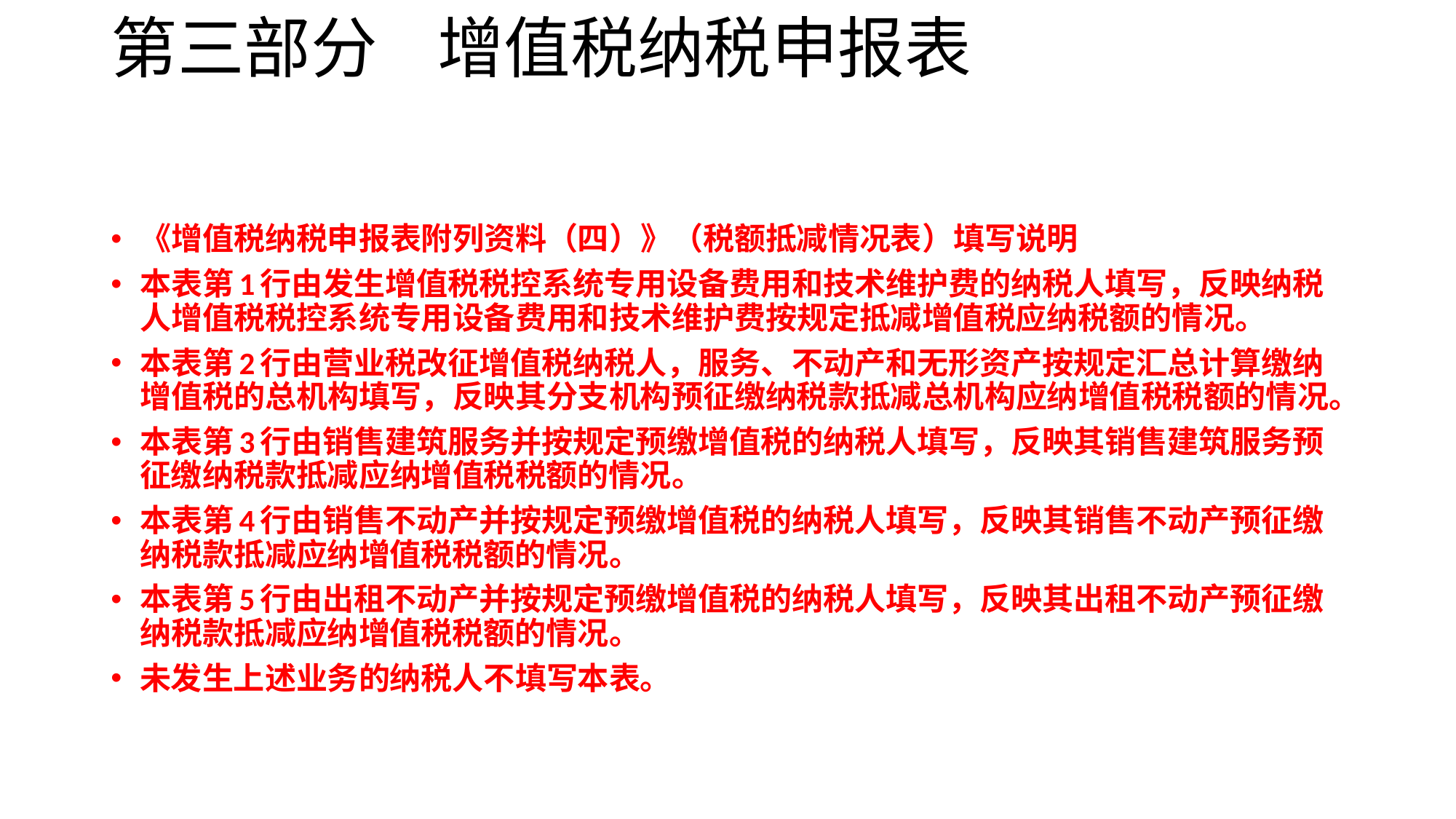

# 第三部分    增值税纳税申报表

《增值税纳税申报表附列资料（四）》（税额抵减情况表）填写说明
本表第1行由发生增值税税控系统专用设备费用和技术维护费的纳税人填写，反映纳税人增值税税控系统专用设备费用和技术维护费按规定抵减增值税应纳税额的情况。
本表第2行由营业税改征增值税纳税人，服务、不动产和无形资产按规定汇总计算缴纳增值税的总机构填写，反映其分支机构预征缴纳税款抵减总机构应纳增值税税额的情况。
本表第3行由销售建筑服务并按规定预缴增值税的纳税人填写，反映其销售建筑服务预征缴纳税款抵减应纳增值税税额的情况。
本表第4行由销售不动产并按规定预缴增值税的纳税人填写，反映其销售不动产预征缴纳税款抵减应纳增值税税额的情况。
本表第5行由出租不动产并按规定预缴增值税的纳税人填写，反映其出租不动产预征缴纳税款抵减应纳增值税税额的情况。
未发生上述业务的纳税人不填写本表。